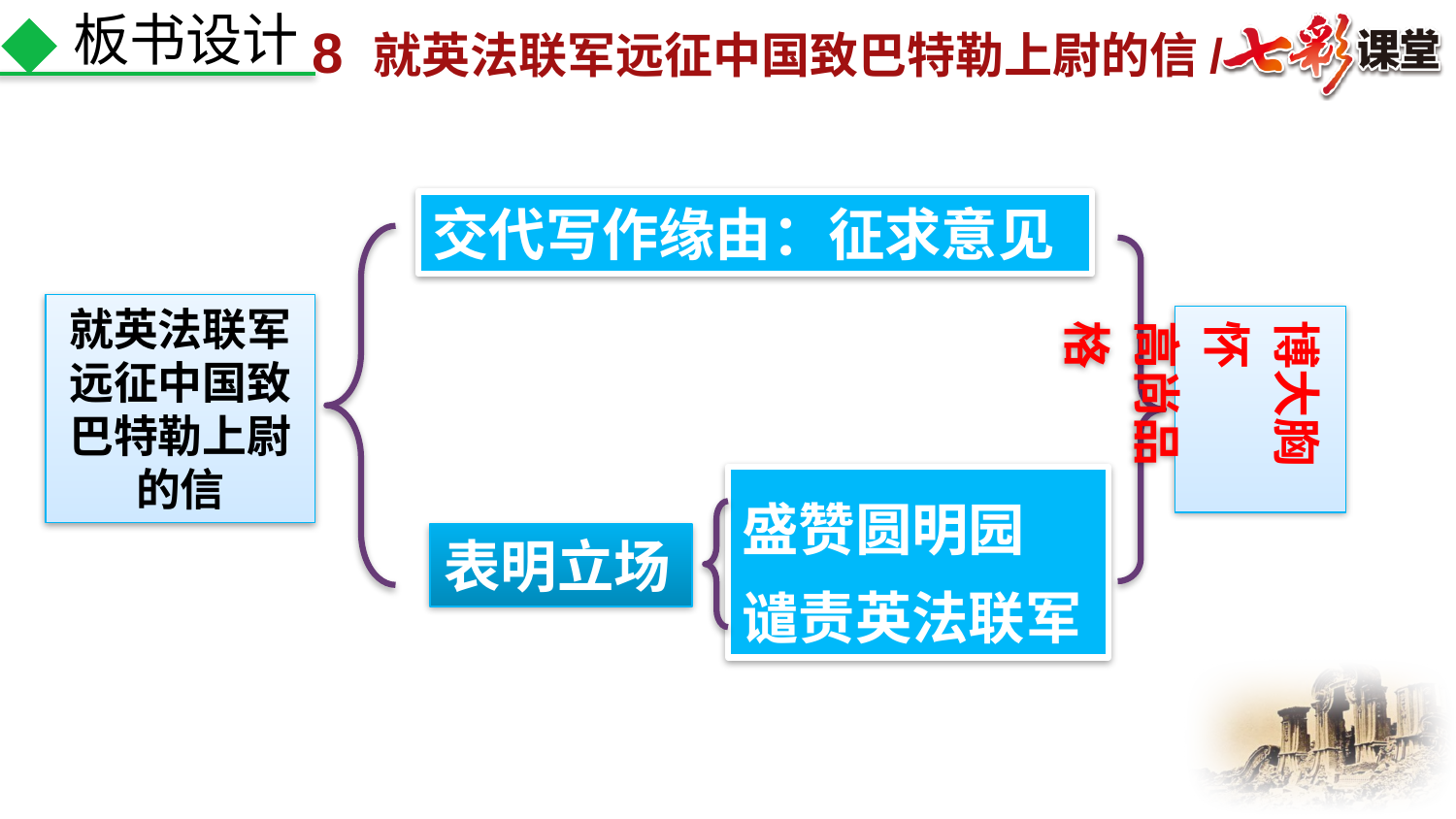

板书设计

交代写作缘由：征求意见

就英法联军远征中国致巴特勒上尉的信
博大胸怀
高尚品格
盛赞圆明园
谴责英法联军

表明立场